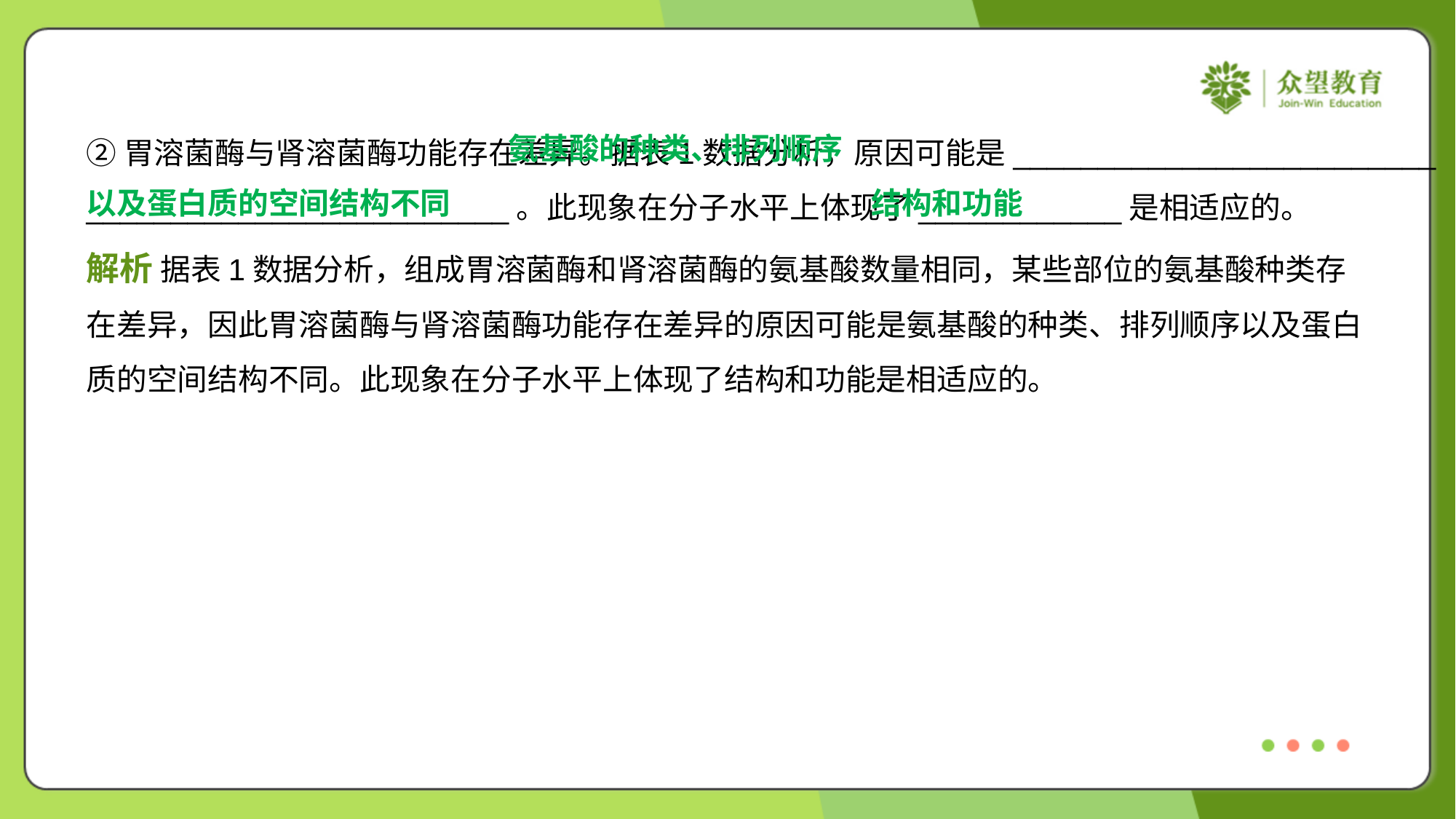

氨基酸的种类、排列顺序
以及蛋白质的空间结构不同
②胃溶菌酶与肾溶菌酶功能存在差异。据表1数据分析，原因可能是_________________________
_________________________。此现象在分子水平上体现了____________是相适应的。
结构和功能
解析 据表1数据分析，组成胃溶菌酶和肾溶菌酶的氨基酸数量相同，某些部位的氨基酸种类存
在差异，因此胃溶菌酶与肾溶菌酶功能存在差异的原因可能是氨基酸的种类、排列顺序以及蛋白
质的空间结构不同。此现象在分子水平上体现了结构和功能是相适应的。